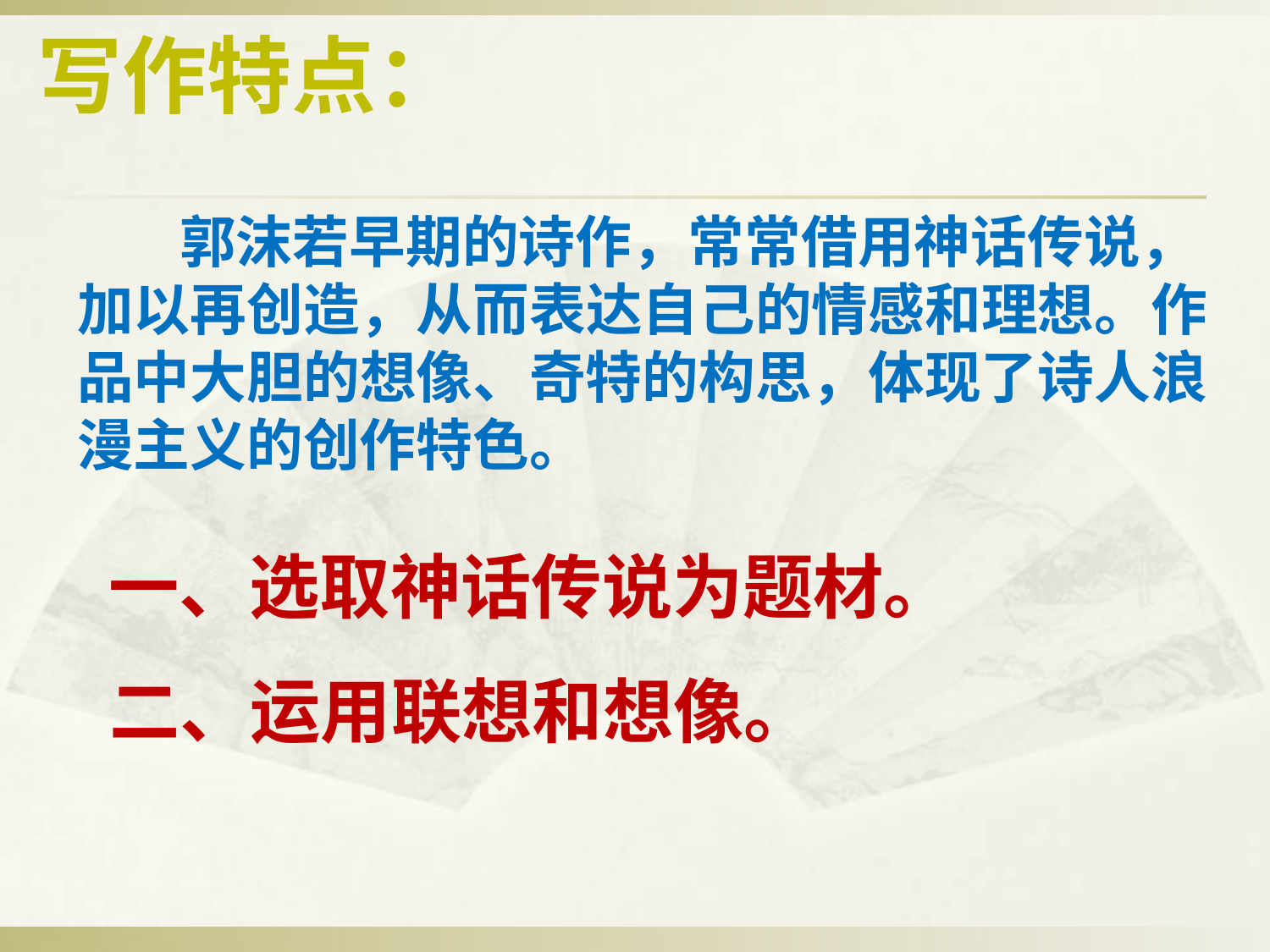

写作特点：
       郭沫若早期的诗作，常常借用神话传说，加以再创造，从而表达自己的情感和理想。作品中大胆的想像、奇特的构思，体现了诗人浪漫主义的创作特色。
      一、选取神话传说为题材。
  二、运用联想和想像。